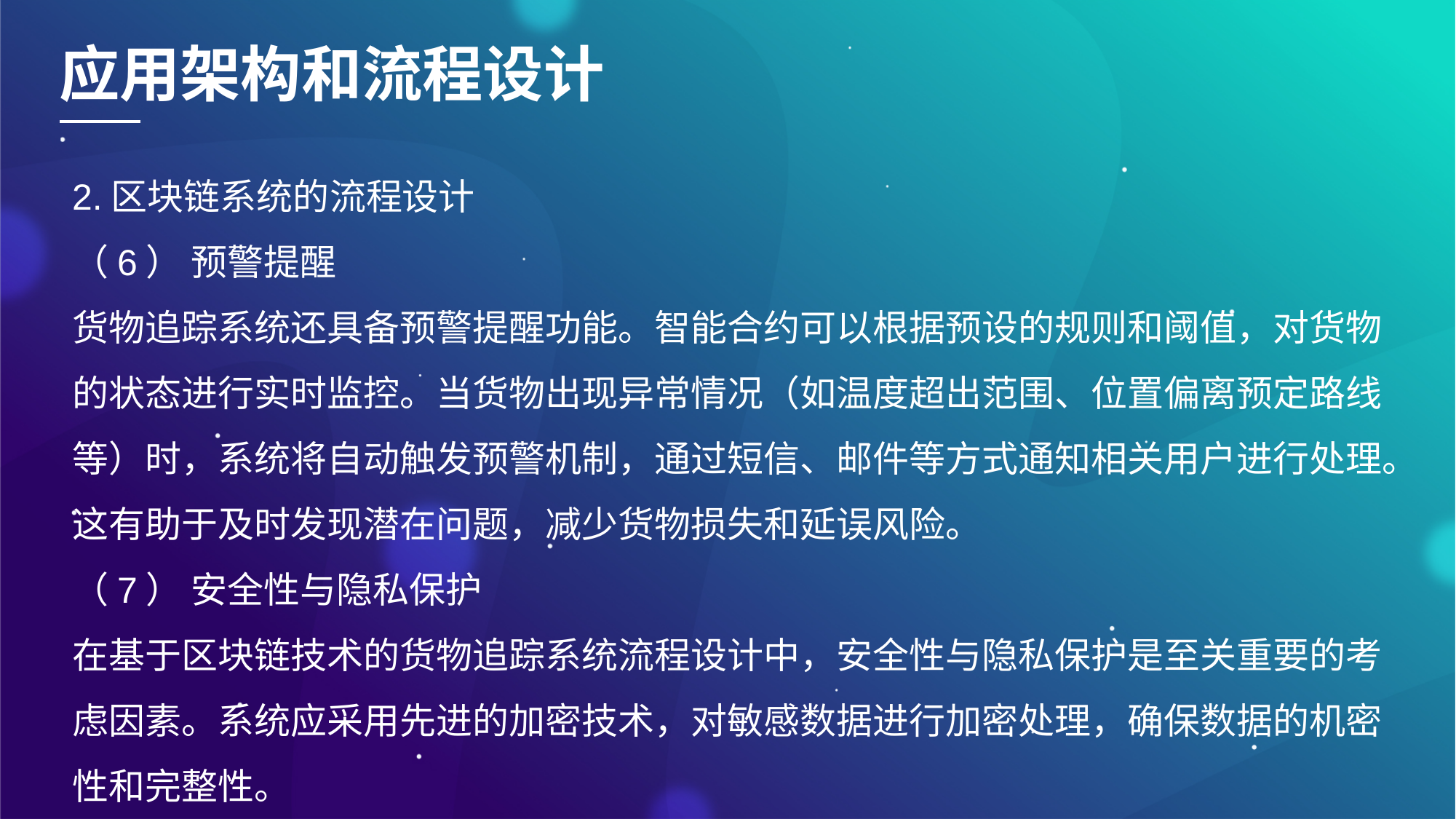

应用架构和流程设计
2.区块链系统的流程设计
（6） 预警提醒
货物追踪系统还具备预警提醒功能。智能合约可以根据预设的规则和阈值，对货物的状态进行实时监控。当货物出现异常情况（如温度超出范围、位置偏离预定路线等）时，系统将自动触发预警机制，通过短信、邮件等方式通知相关用户进行处理。这有助于及时发现潜在问题，减少货物损失和延误风险。
（7） 安全性与隐私保护
在基于区块链技术的货物追踪系统流程设计中，安全性与隐私保护是至关重要的考虑因素。系统应采用先进的加密技术，对敏感数据进行加密处理，确保数据的机密性和完整性。